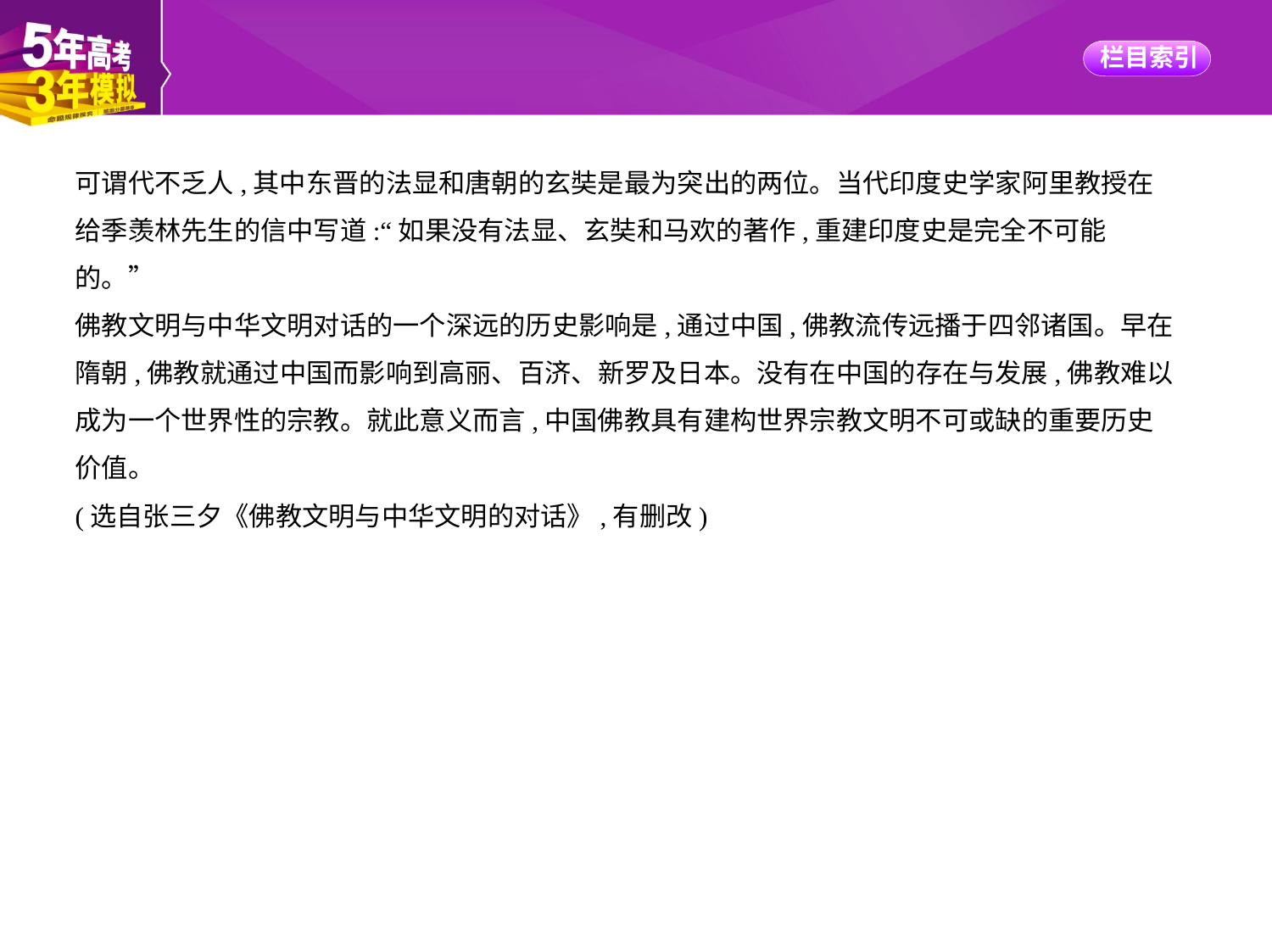

可谓代不乏人,其中东晋的法显和唐朝的玄奘是最为突出的两位。当代印度史学家阿里教授在
给季羡林先生的信中写道:“如果没有法显、玄奘和马欢的著作,重建印度史是完全不可能
的。”
佛教文明与中华文明对话的一个深远的历史影响是,通过中国,佛教流传远播于四邻诸国。早在
隋朝,佛教就通过中国而影响到高丽、百济、新罗及日本。没有在中国的存在与发展,佛教难以
成为一个世界性的宗教。就此意义而言,中国佛教具有建构世界宗教文明不可或缺的重要历史
价值。
(选自张三夕《佛教文明与中华文明的对话》,有删改)